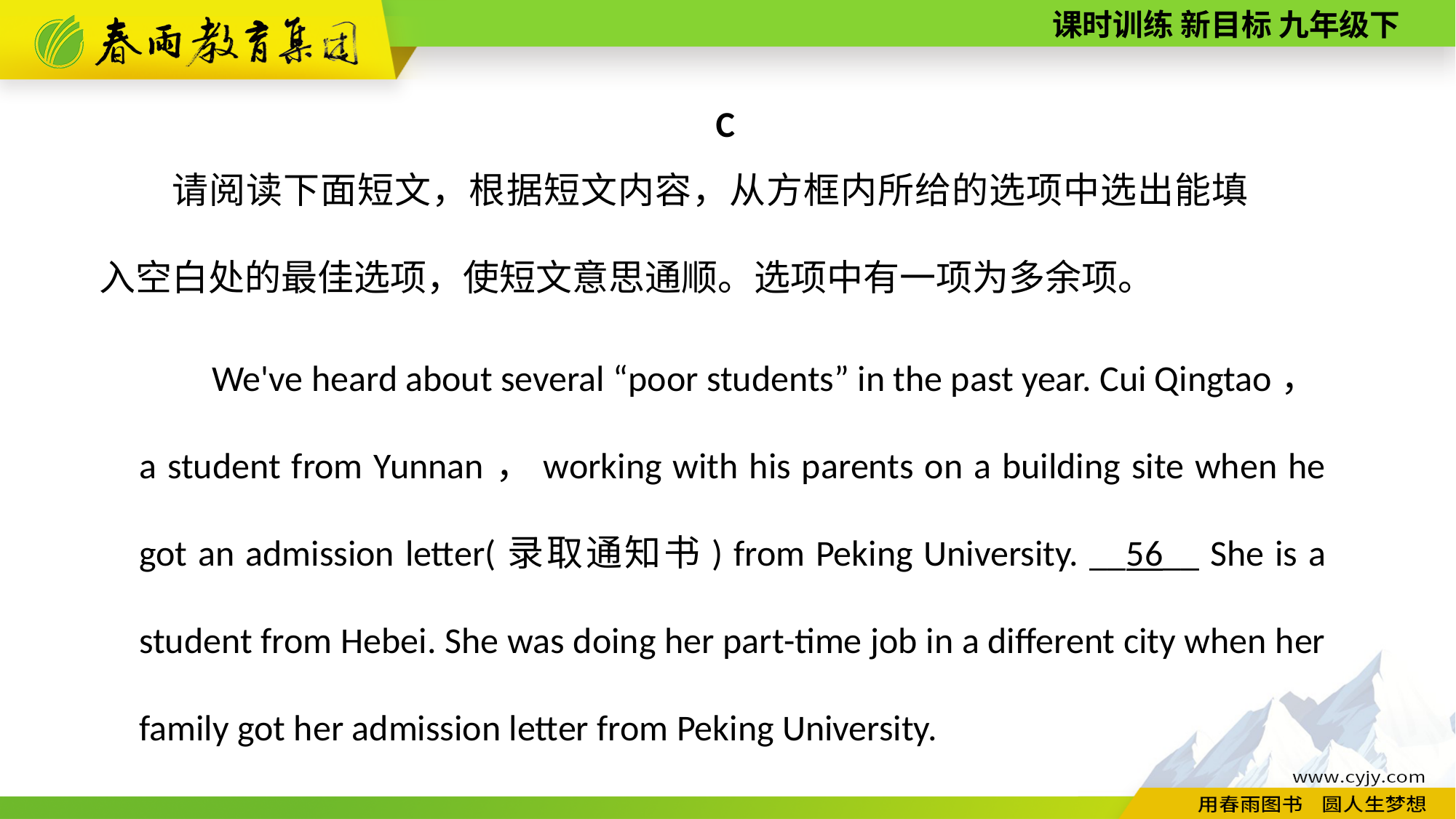

C
请阅读下面短文，根据短文内容，从方框内所给的选项中选出能填入空白处的最佳选项，使短文意思通顺。选项中有一项为多余项。
We've heard about several “poor students” in the past year. Cui Qingtao，a student from Yunnan，working with his parents on a building site when he got an admission letter(录取通知书) from Peking University. __56__ She is a student from Hebei. She was doing her part­-time job in a different city when her family got her admission letter from Peking University.